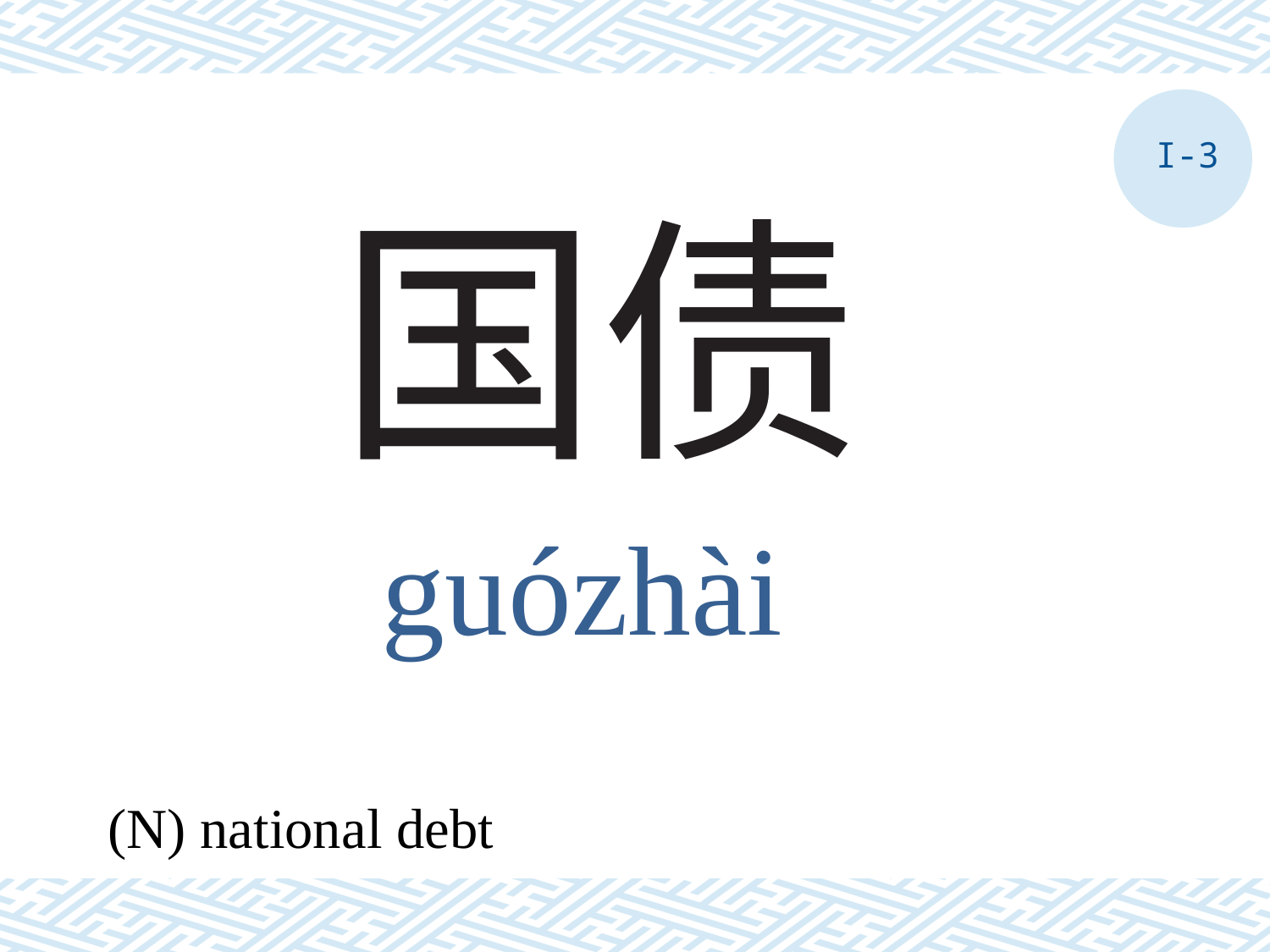

I-3

# 国债
guózhài
(N) national debt